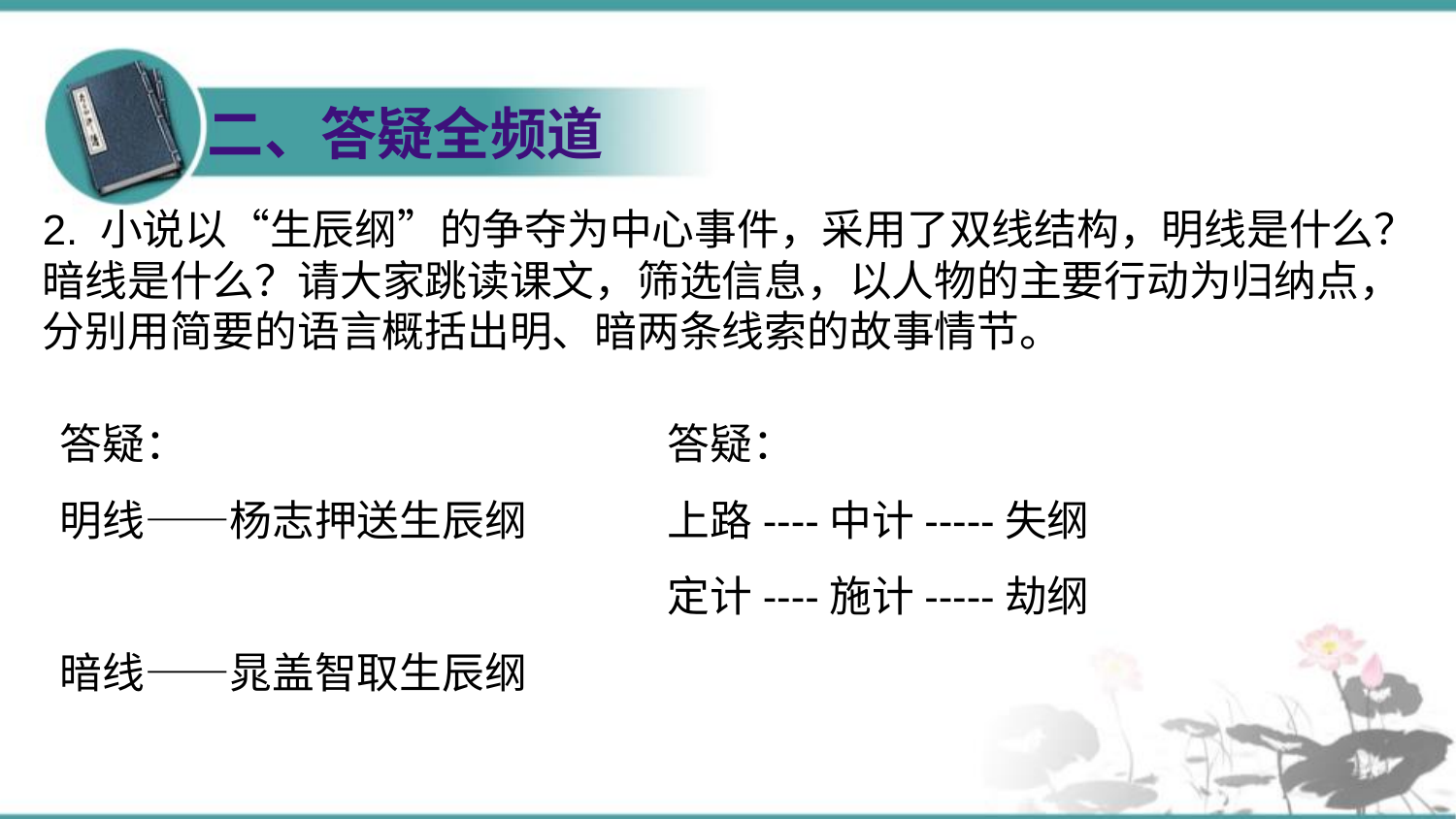

二、答疑全频道
2. 小说以“生辰纲”的争夺为中心事件，采用了双线结构，明线是什么？暗线是什么？请大家跳读课文，筛选信息，以人物的主要行动为归纳点，分别用简要的语言概括出明、暗两条线索的故事情节。
答疑：
明线——杨志押送生辰纲
暗线——晁盖智取生辰纲
答疑：
上路----中计-----失纲
定计----施计-----劫纲